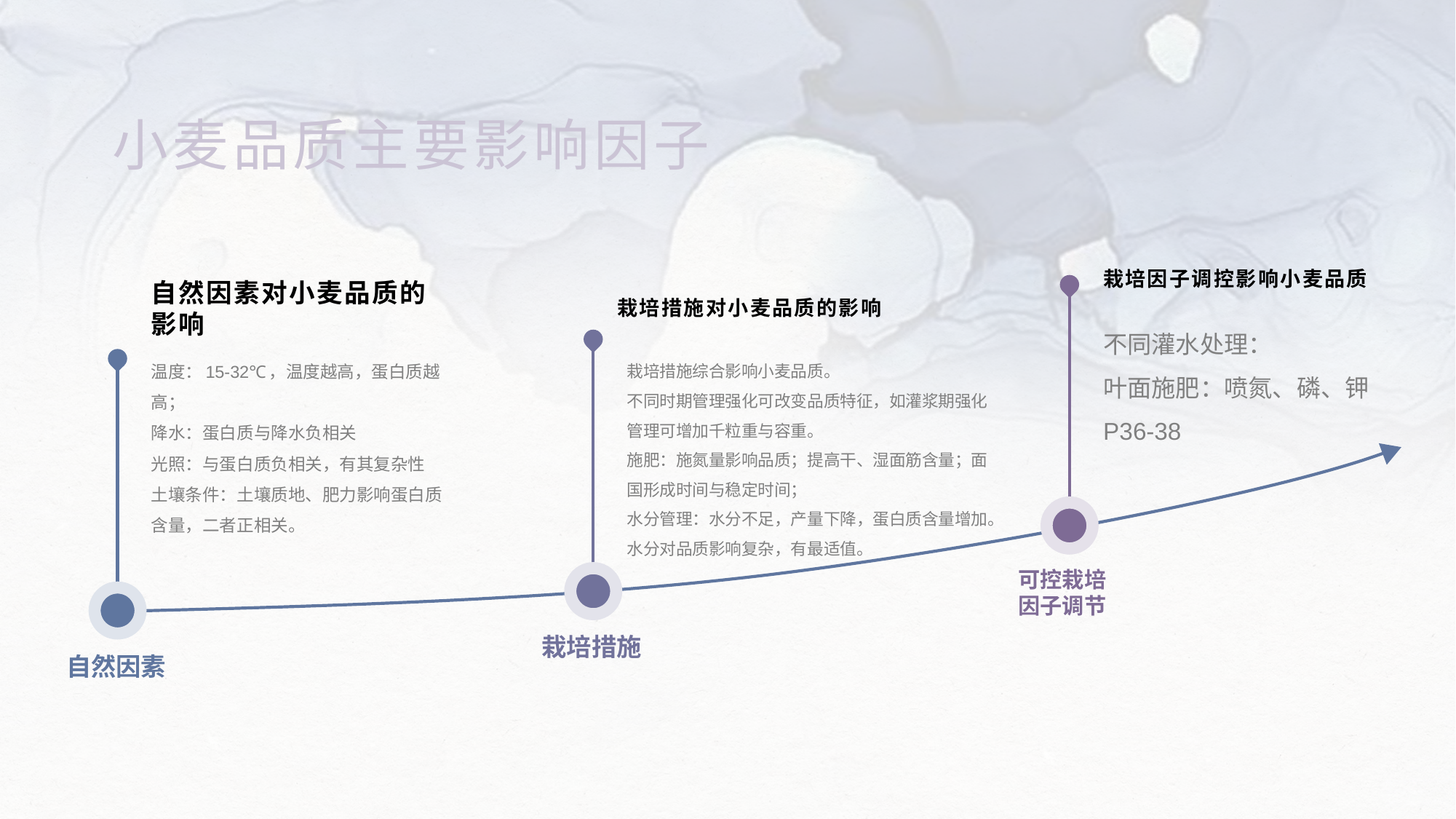

小麦品质主要影响因子
栽培因子调控影响小麦品质
自然因素对小麦品质的影响

栽培措施对小麦品质的影响
不同灌水处理：
叶面施肥：喷氮、磷、钾
P36-38

温度：15-32℃，温度越高，蛋白质越高；
降水：蛋白质与降水负相关
光照：与蛋白质负相关，有其复杂性
土壤条件：土壤质地、肥力影响蛋白质含量，二者正相关。
栽培措施综合影响小麦品质。
不同时期管理强化可改变品质特征，如灌浆期强化管理可增加千粒重与容重。
施肥：施氮量影响品质；提高干、湿面筋含量；面国形成时间与稳定时间；
水分管理：水分不足，产量下降，蛋白质含量增加。水分对品质影响复杂，有最适值。

可控栽培因子调节

栽培措施
自然因素